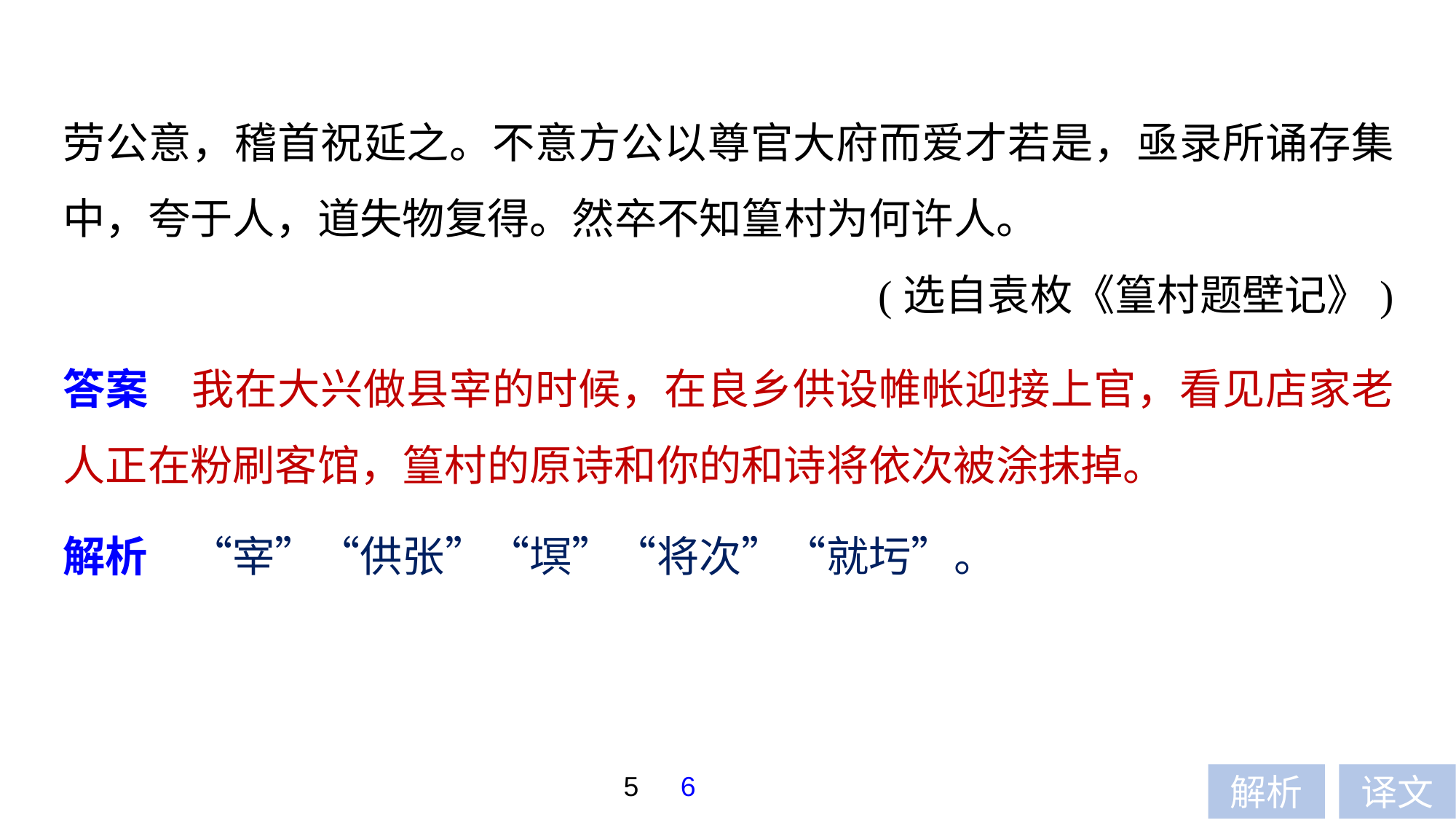

劳公意，稽首祝延之。不意方公以尊官大府而爱才若是，亟录所诵存集中，夸于人，道失物复得。然卒不知篁村为何许人。
(选自袁枚《篁村题壁记》)
答案　我在大兴做县宰的时候，在良乡供设帷帐迎接上官，看见店家老人正在粉刷客馆，篁村的原诗和你的和诗将依次被涂抹掉。
解析　“宰”“供张”“塓”“将次”“就圬”。
5
6
解析
译文